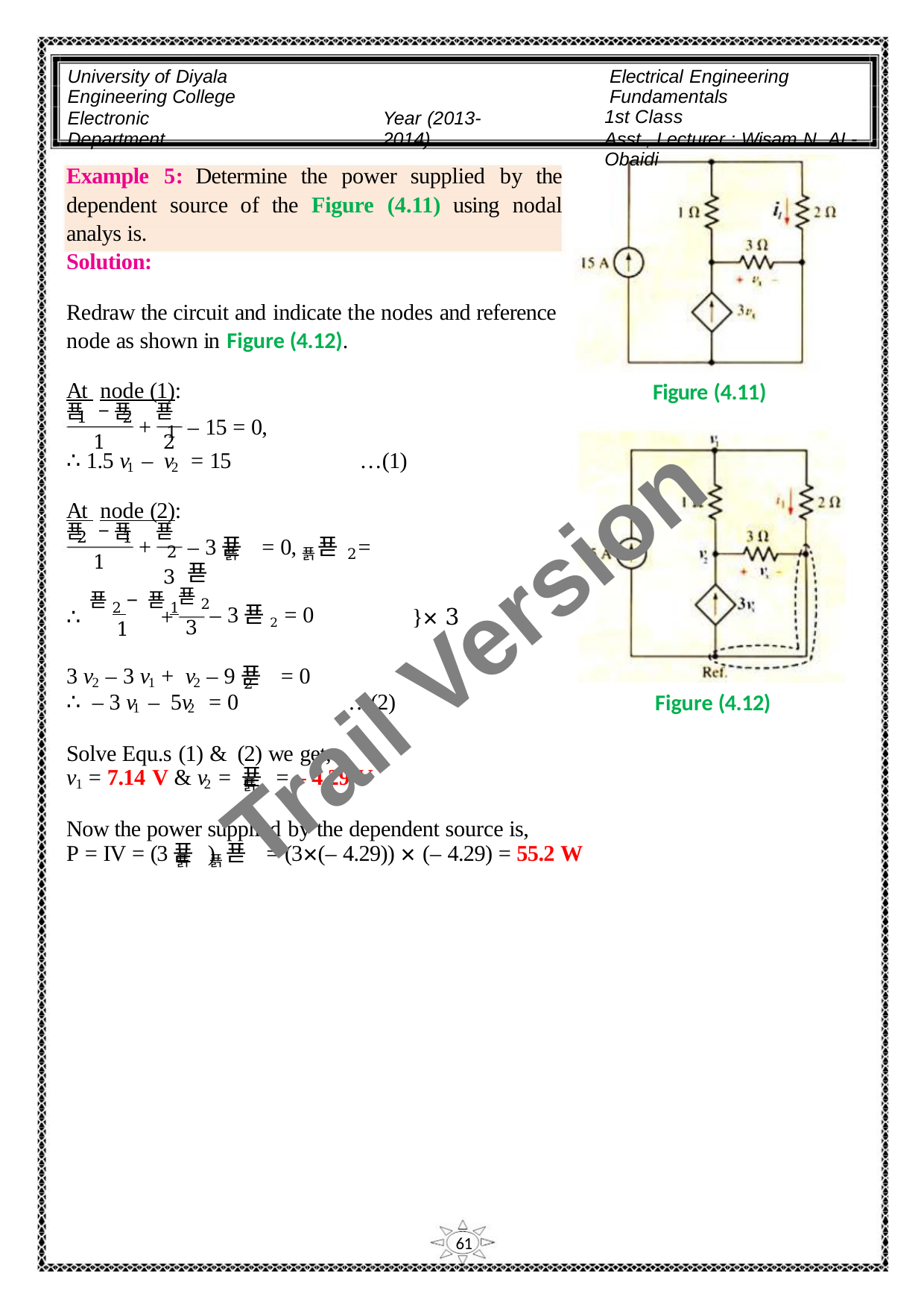

University of Diyala
Engineering College
Electronic Department
Electrical Engineering Fundamentals
1st Class
Asst., Lecturer : Wisam N. AL-Obaidi
Year (2013-2014)
Example 5: Determine the power supplied by the
dependent source of the Figure (4.11) using nodal
analys is.
Solution:
Redraw the circuit and indicate the nodes and reference
node as shown in Figure (4.12).
Figure (4.11)
At node (1):
푣 − 푣
푣
1
1
2
+
– 15 = 0,
1
2
∴ 1.5 v – v = 15
…(1)
1
2
At node (2):
푣 − 푣
푣
2
3
2
1
– 3푣 = 0, 푣 = 푣
+
푥
푥
2
1
Trail Version
Trail Version
Trail Version
Trail Version
Trail Version
Trail Version
Trail Version
Trail Version
Trail Version
Trail Version
Trail Version
Trail Version
Trail Version
푣2
3
푣2 − 푣1
∴
– 3푣2 = 0
}× 3
+
1
3 v – 3 v + v – 9푣 = 0
2
2
1
2
Figure (4.12)
∴ – 3 v – 5v = 0
…(2)
1
2
Solve Equ.s (1) & (2) we get,
v = 7.14 V & v = 푣 = – 4.29 V
푥
1
2
Now the power supplied by the dependent source is,
P = IV = (3푣 ) 푣 = (3×(– 4.29)) × (– 4.29) = 55.2 W
푥
푥
61